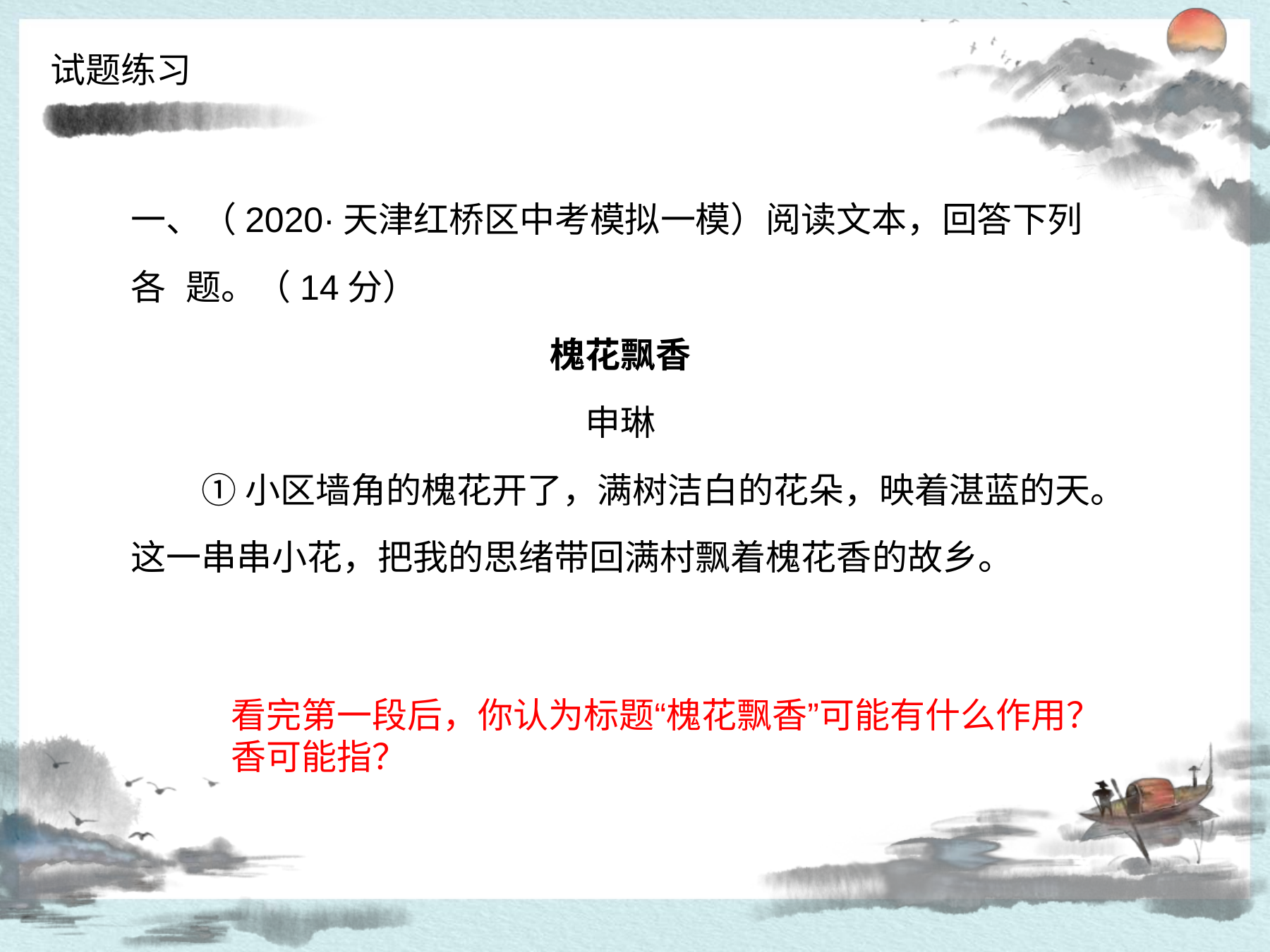

试题练习

一、（2020·天津红桥区中考模拟一模）阅读文本，回答下列各  题。（14分）
槐花飘香
申琳
①小区墙角的槐花开了，满树洁白的花朵，映着湛蓝的天。
这一串串小花，把我的思绪带回满村飘着槐花香的故乡。

看完第一段后，你认为标题“槐花飘香”可能有什么作用？
香可能指？